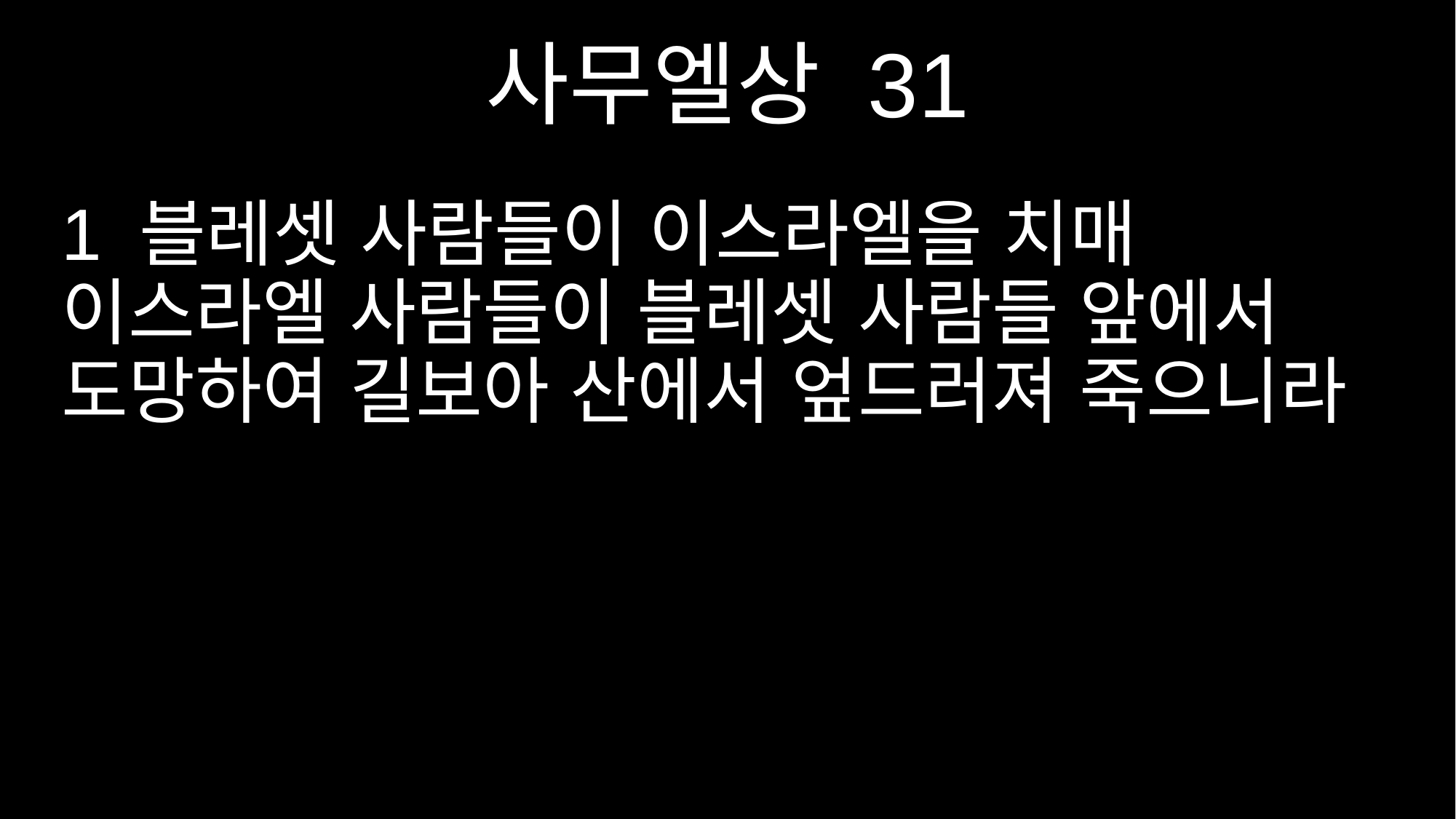

사무엘상 31
1 블레셋 사람들이 이스라엘을 치매 이스라엘 사람들이 블레셋 사람들 앞에서 도망하여 길보아 산에서 엎드러져 죽으니라